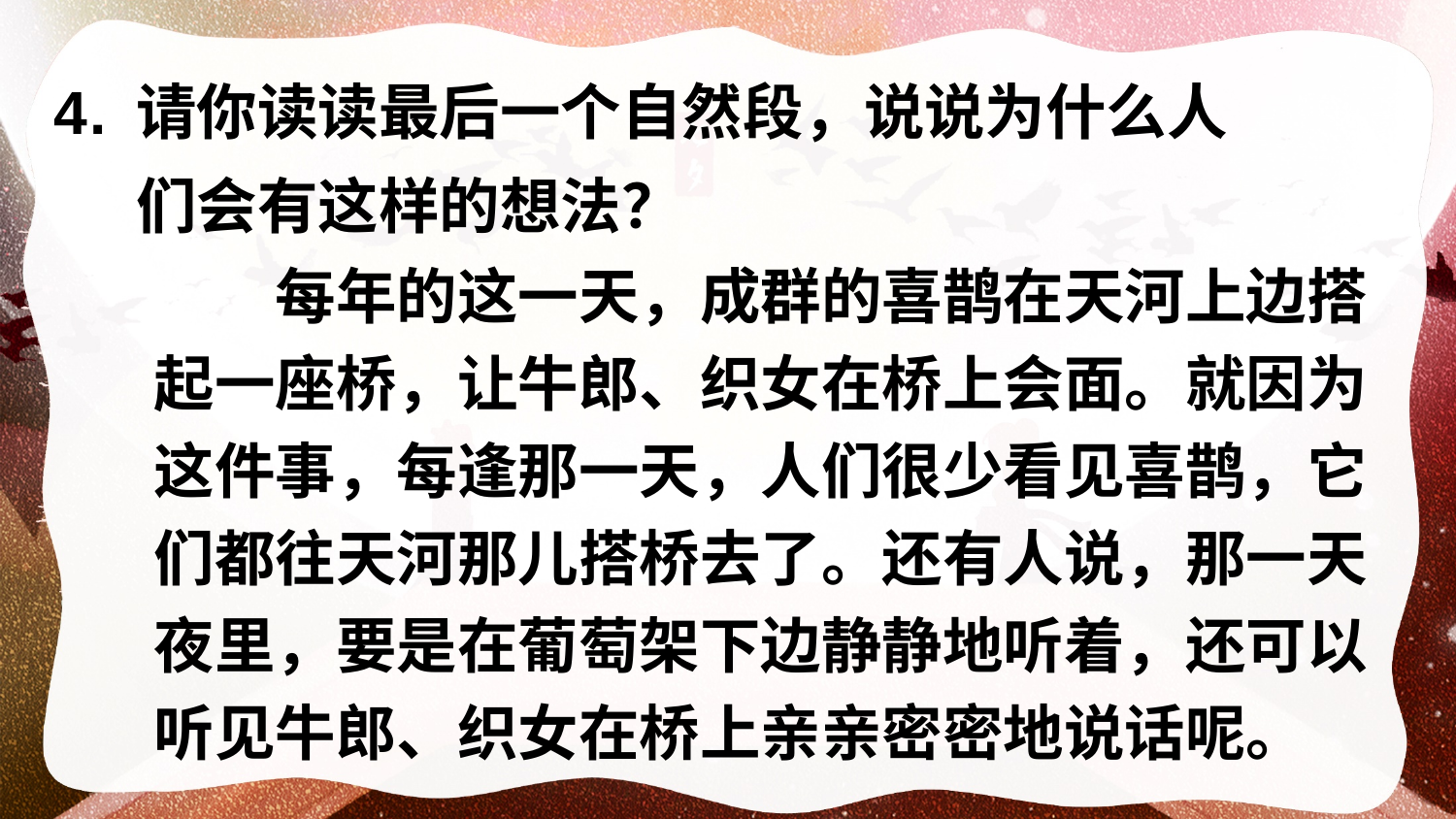

请你读读最后一个自然段，说说为什么人们会有这样的想法？
　　每年的这一天，成群的喜鹊在天河上边搭起一座桥，让牛郎、织女在桥上会面。就因为这件事，每逢那一天，人们很少看见喜鹊，它们都往天河那儿搭桥去了。还有人说，那一天夜里，要是在葡萄架下边静静地听着，还可以听见牛郎、织女在桥上亲亲密密地说话呢。